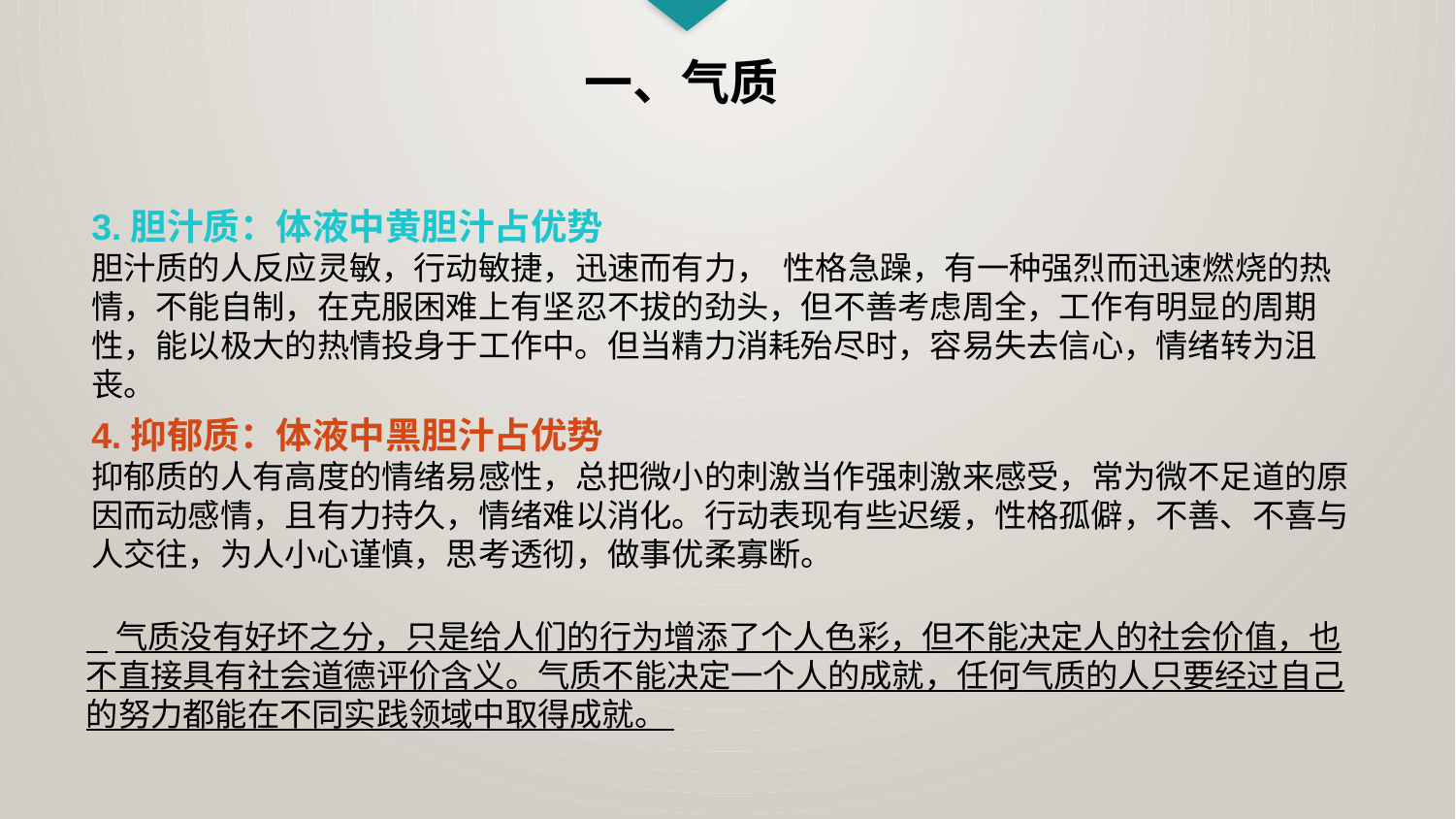

一、气质
3.胆汁质：体液中黄胆汁占优势
胆汁质的人反应灵敏，行动敏捷，迅速而有力，  性格急躁，有一种强烈而迅速燃烧的热情，不能自制，在克服困难上有坚忍不拔的劲头，但不善考虑周全，工作有明显的周期性，能以极大的热情投身于工作中。但当精力消耗殆尽时，容易失去信心，情绪转为沮丧。
4.抑郁质：体液中黑胆汁占优势
抑郁质的人有高度的情绪易感性，总把微小的刺激当作强刺激来感受，常为微不足道的原因而动感情，且有力持久，情绪难以消化。行动表现有些迟缓，性格孤僻，不善、不喜与人交往，为人小心谨慎，思考透彻，做事优柔寡断。
   气质没有好坏之分，只是给人们的行为增添了个人色彩，但不能决定人的社会价值，也不直接具有社会道德评价含义。气质不能决定一个人的成就，任何气质的人只要经过自己的努力都能在不同实践领域中取得成就。
28